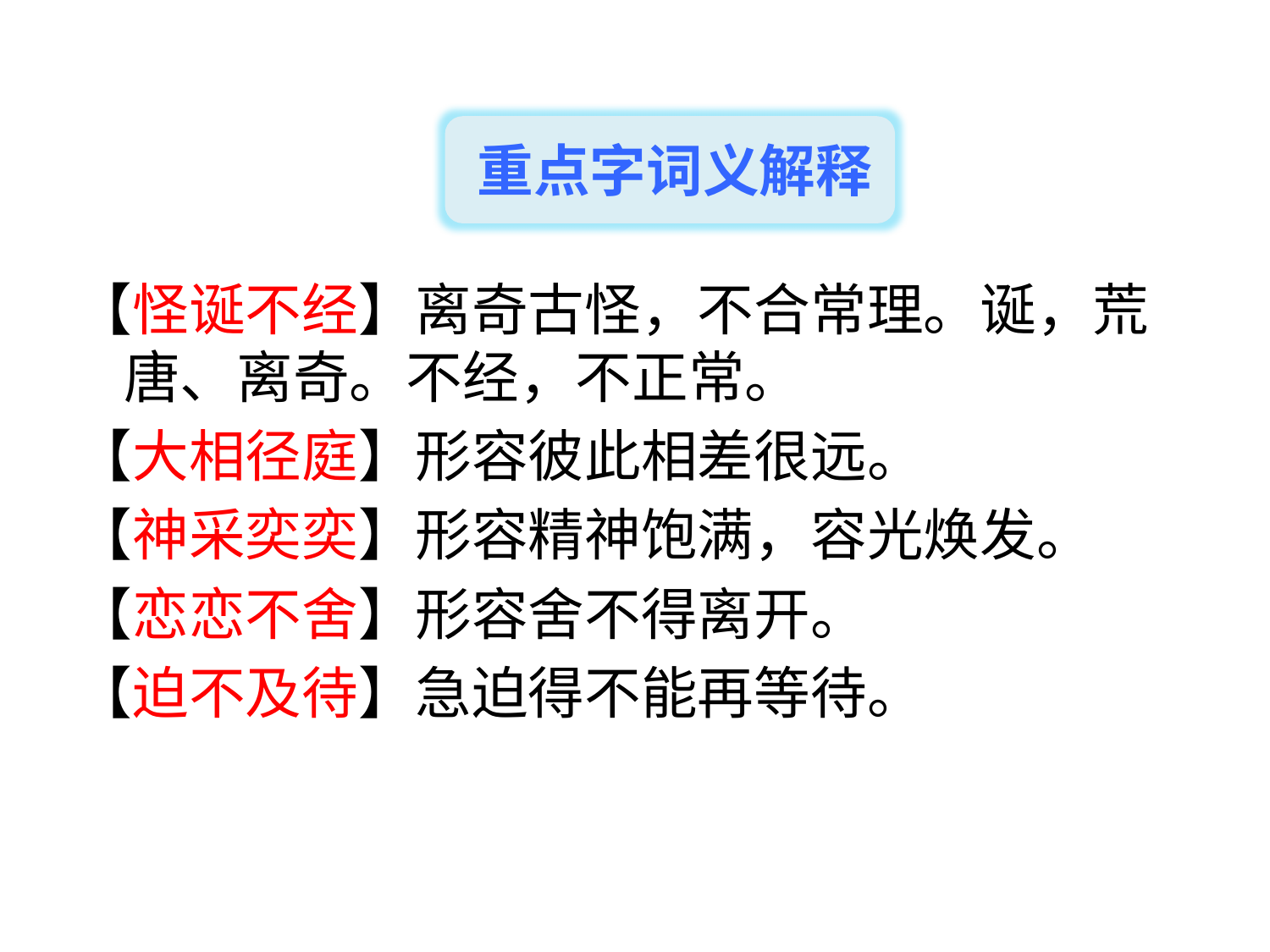

重点字词义解释
【怪诞不经】离奇古怪，不合常理。诞，荒唐、离奇。不经，不正常。
【大相径庭】形容彼此相差很远。
【神采奕奕】形容精神饱满，容光焕发。
【恋恋不舍】形容舍不得离开。
【迫不及待】急迫得不能再等待。